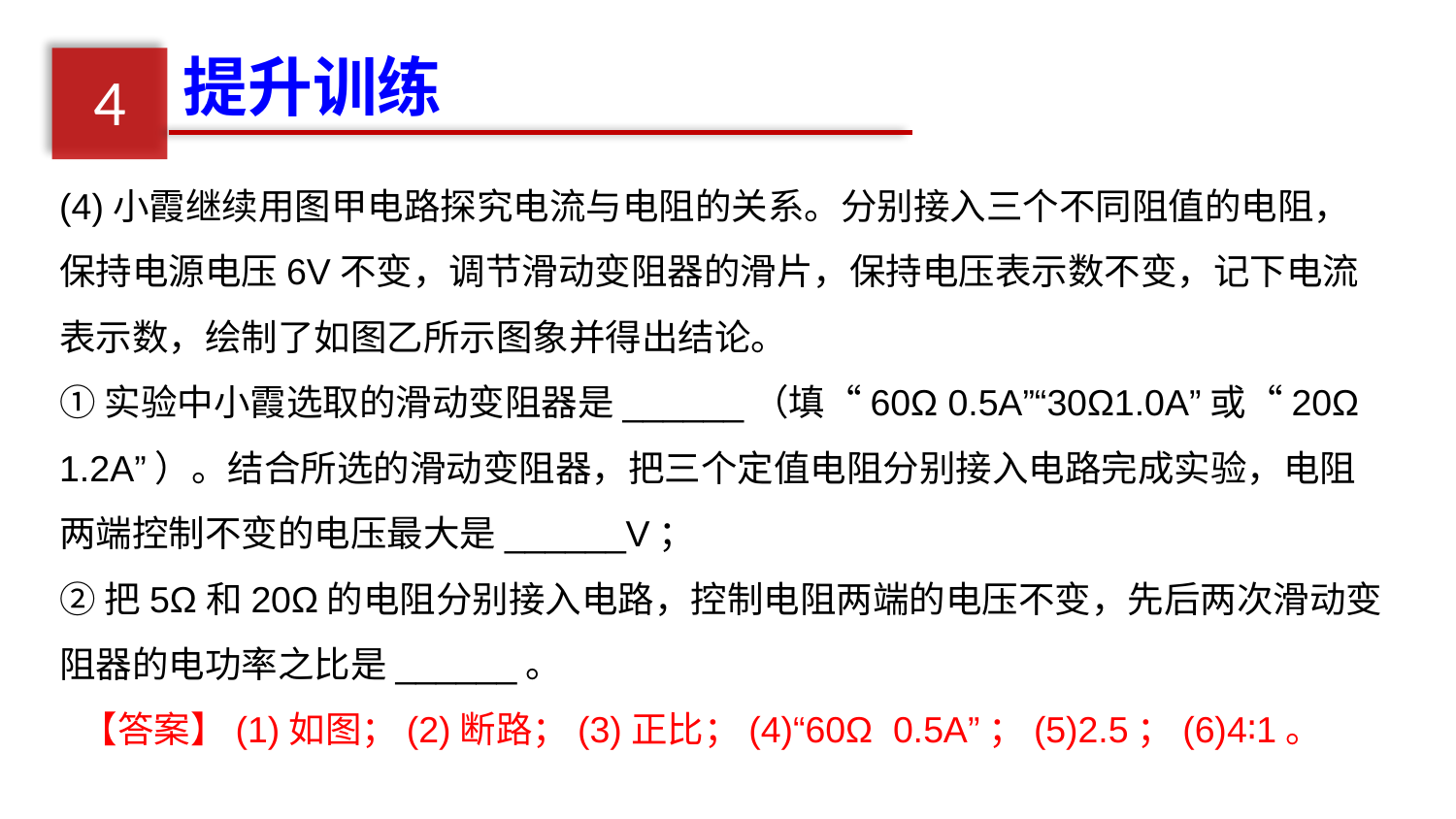

提升训练

4
(4)小霞继续用图甲电路探究电流与电阻的关系。分别接入三个不同阻值的电阻，保持电源电压6V不变，调节滑动变阻器的滑片，保持电压表示数不变，记下电流表示数，绘制了如图乙所示图象并得出结论。
①实验中小霞选取的滑动变阻器是______（填“60Ω 0.5A”“30Ω1.0A”或“20Ω 1.2A”）。结合所选的滑动变阻器，把三个定值电阻分别接入电路完成实验，电阻两端控制不变的电压最大是______V；
②把5Ω和20Ω的电阻分别接入电路，控制电阻两端的电压不变，先后两次滑动变阻器的电功率之比是______。
【答案】(1)如图；(2)断路；(3)正比；(4)“60Ω  0.5A”；(5)2.5；(6)4∶1。